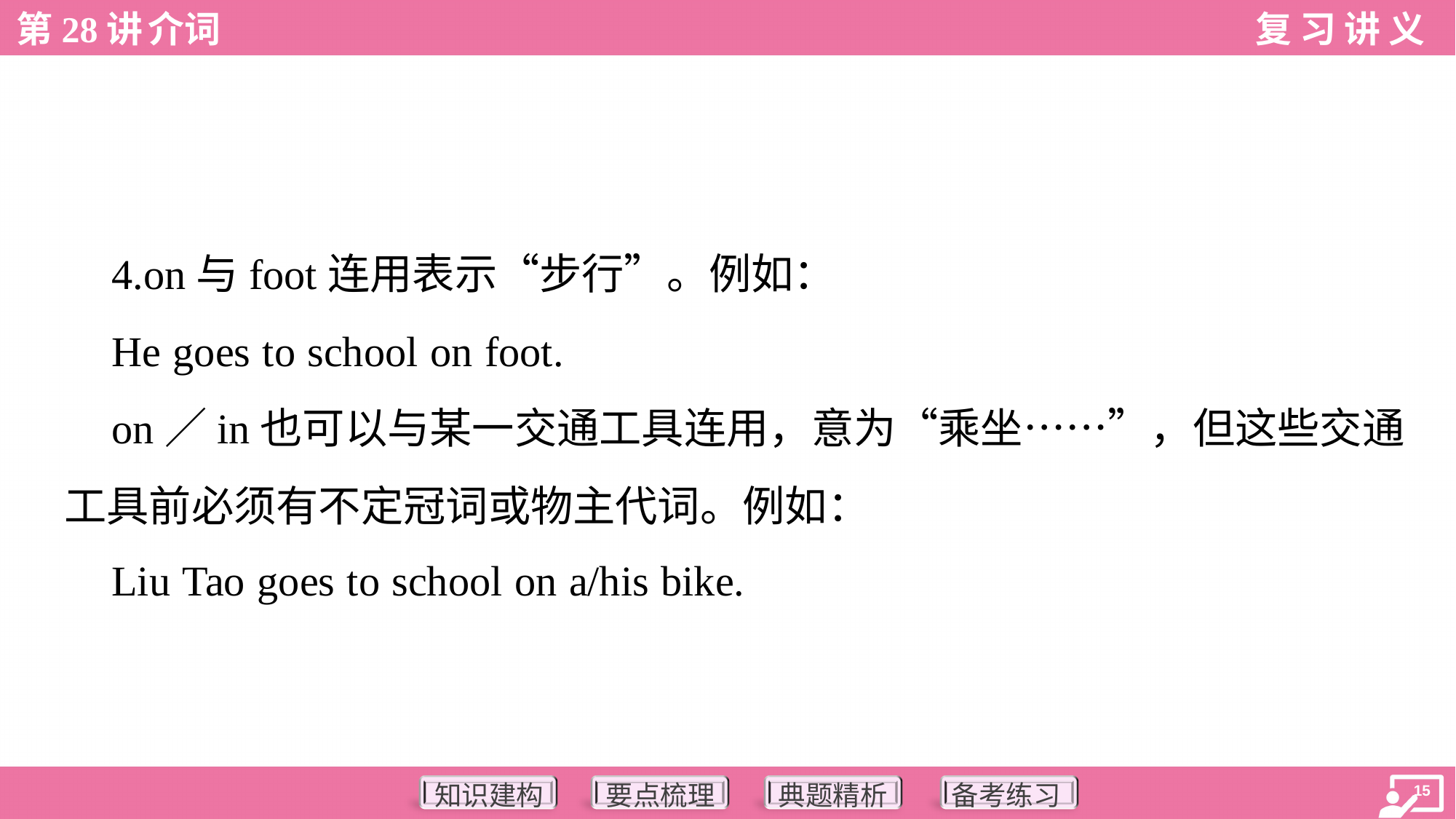

4.on与foot连用表示“步行”。例如：
    He goes to school on foot.
    on／in也可以与某一交通工具连用，意为“乘坐……”，但这些交通
工具前必须有不定冠词或物主代词。例如：
    Liu Tao goes to school on a/his bike.